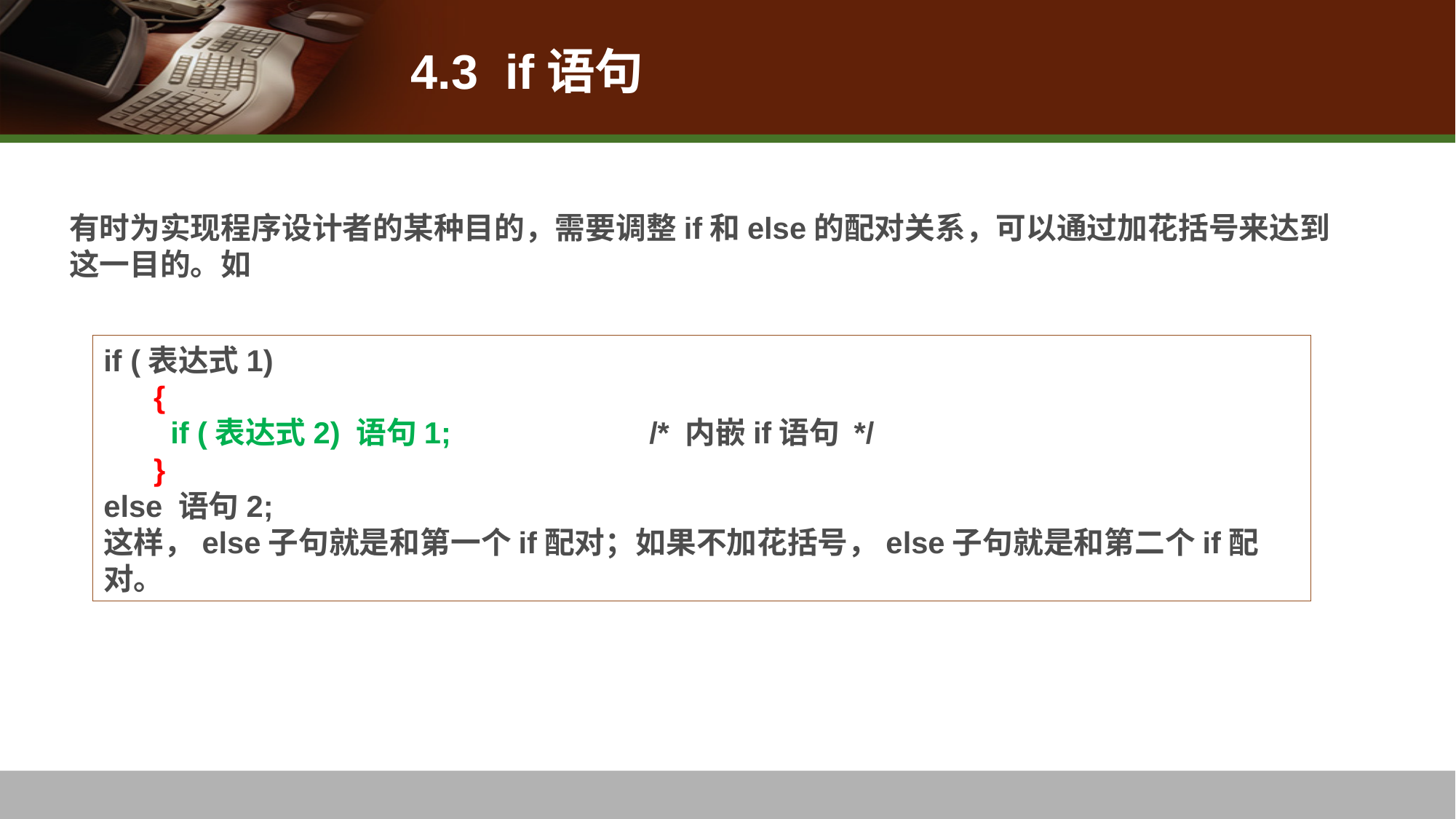

4.3  if语句
有时为实现程序设计者的某种目的，需要调整if和else的配对关系，可以通过加花括号来达到这一目的。如
if (表达式1)
      {
        if (表达式2) 语句1;		/* 内嵌if语句 */
      }
else 语句2;
这样，else子句就是和第一个if配对；如果不加花括号，else子句就是和第二个if配对。